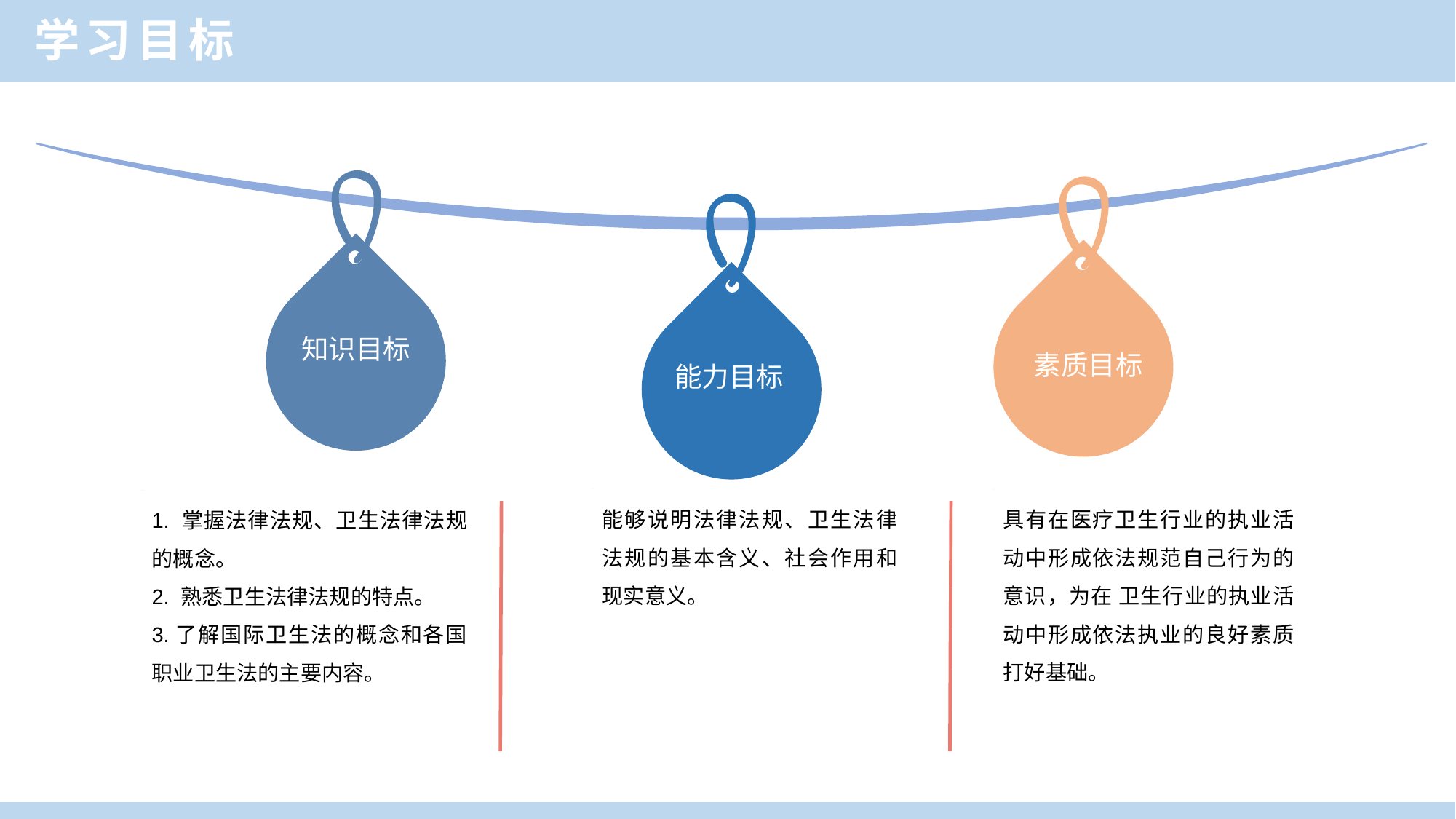

学习目标

知识目标

素质目标

能力目标
能够说明法律法规、卫生法律法规的基本含义、社会作用和现实意义。
具有在医疗卫生行业的执业活动中形成依法规范自己行为的意识，为在 卫生行业的执业活动中形成依法执业的良好素质打好基础。
1. 掌握法律法规、卫生法律法规的概念。
2. 熟悉卫生法律法规的特点。
3.了解国际卫生法的概念和各国职业卫生法的主要内容。